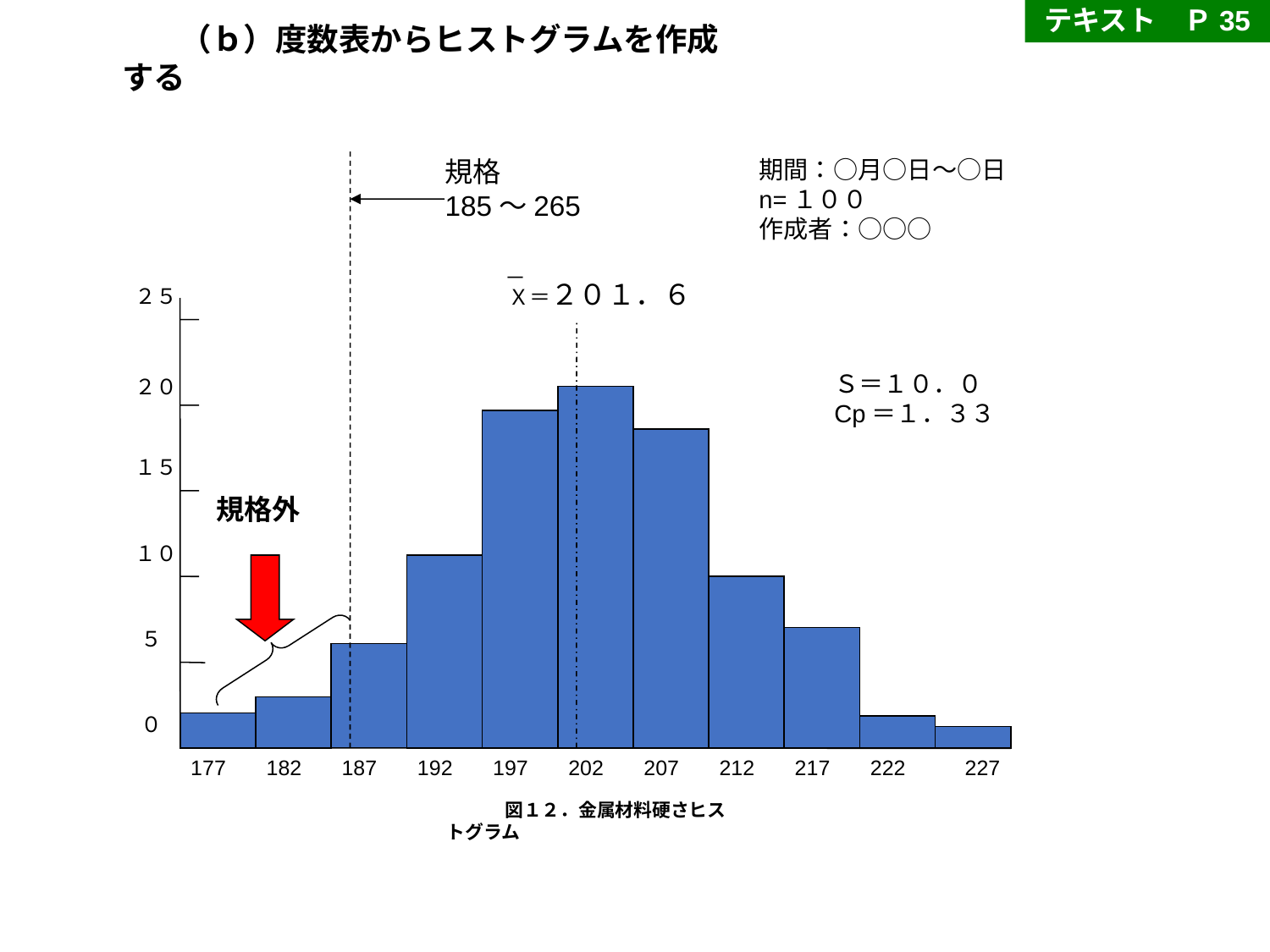

テキスト　Ｐ35
（ｂ）度数表からヒストグラムを作成する

規格
185～265
期間：○月○日～○日
n=１００
作成者：○○○

－
Ｘ＝２０１．６
２５

Ｓ＝１０．０
Cp＝１．３３
２０

１５
規格外

１０

５

０

177

182
187
192
197
202
207
212
217
222
227
図１２．金属材料硬さヒストグラム